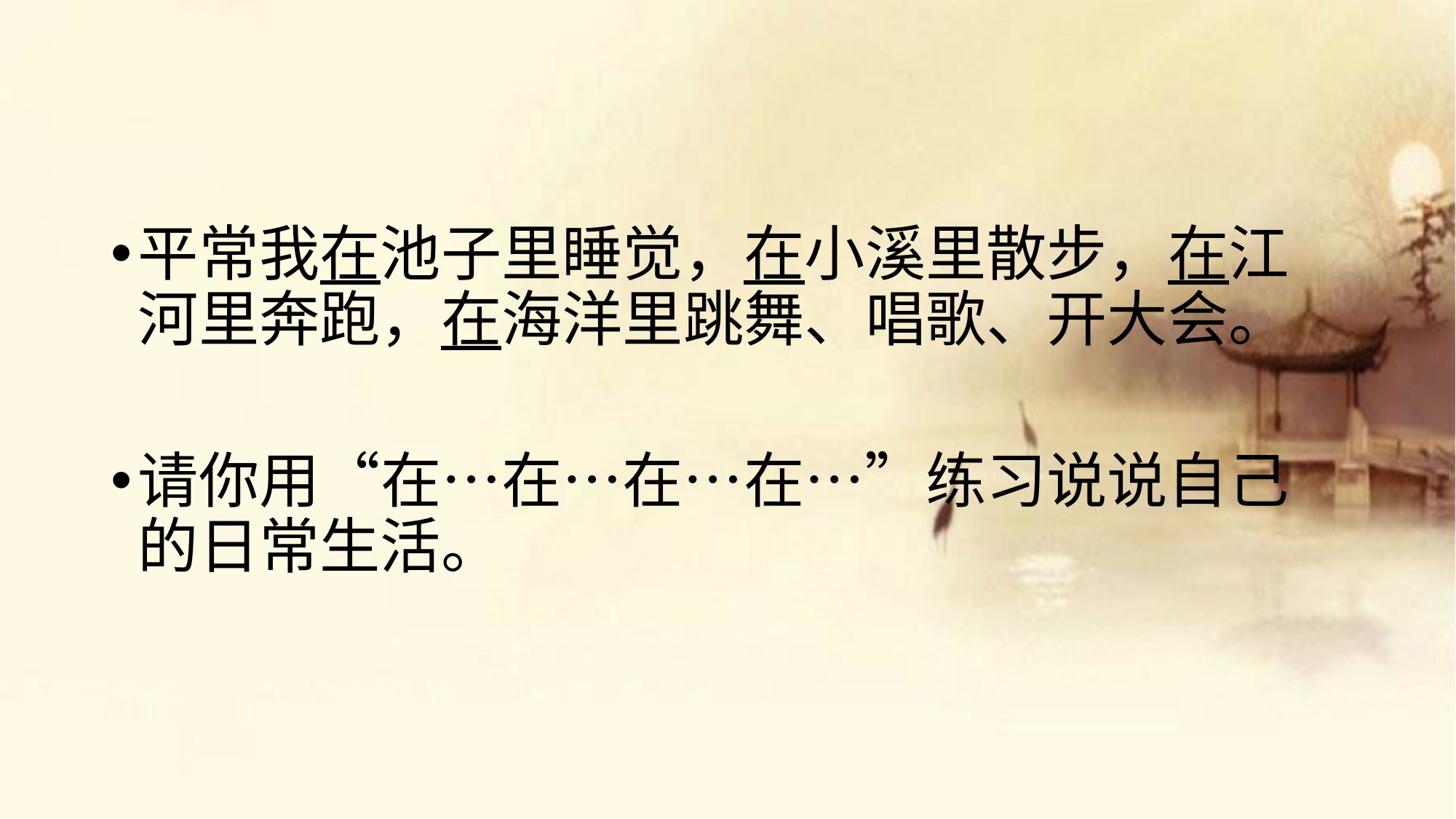

#
平常我在池子里睡觉，在小溪里散步，在江河里奔跑，在海洋里跳舞、唱歌、开大会。

请你用“在…在…在…在…”练习说说自己的日常生活。